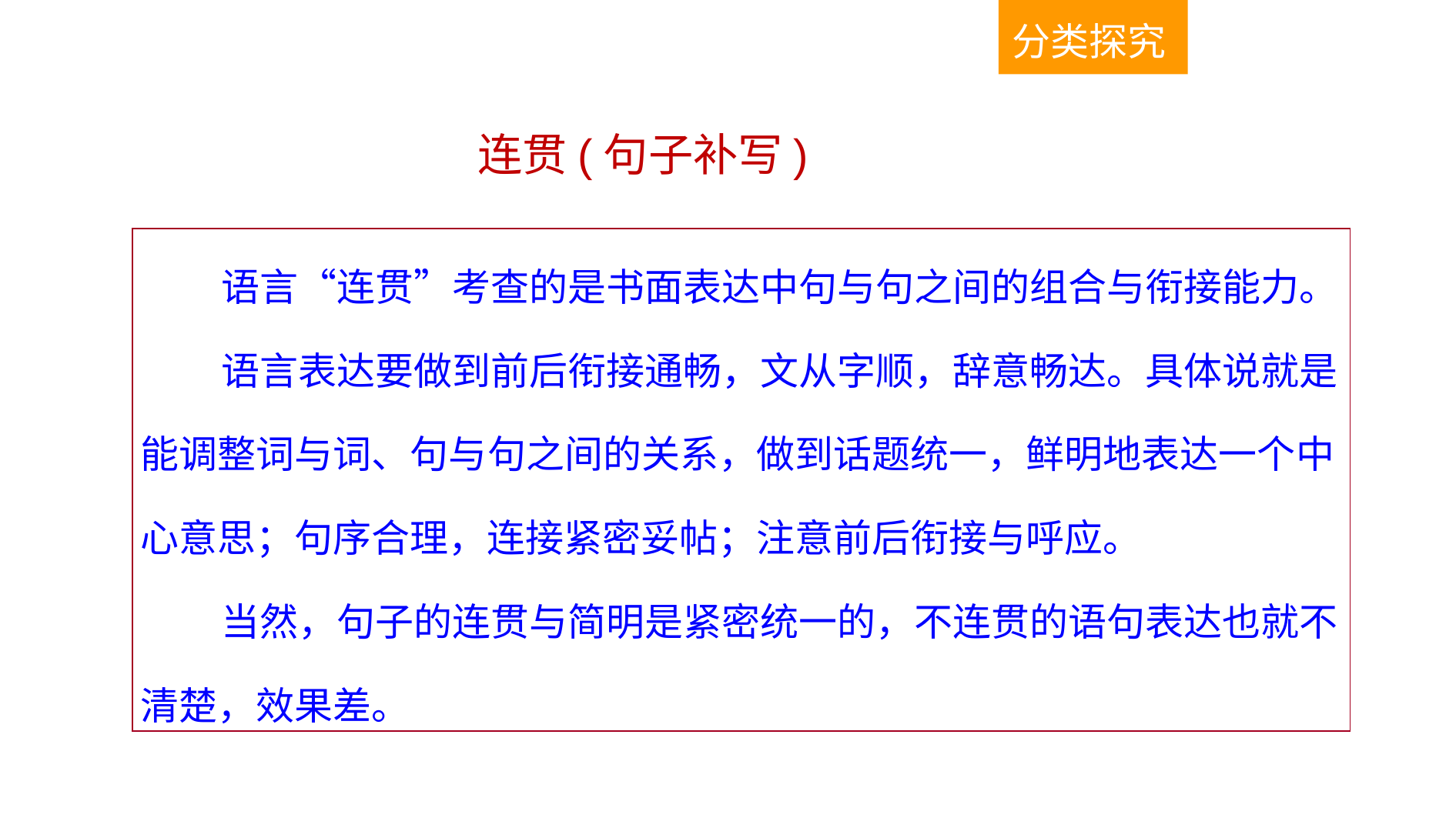

分类探究
连贯(句子补写)
| 语言“连贯”考查的是书面表达中句与句之间的组合与衔接能力。 语言表达要做到前后衔接通畅，文从字顺，辞意畅达。具体说就是能调整词与词、句与句之间的关系，做到话题统一，鲜明地表达一个中心意思；句序合理，连接紧密妥帖；注意前后衔接与呼应。 当然，句子的连贯与简明是紧密统一的，不连贯的语句表达也就不清楚，效果差。 |
| --- |